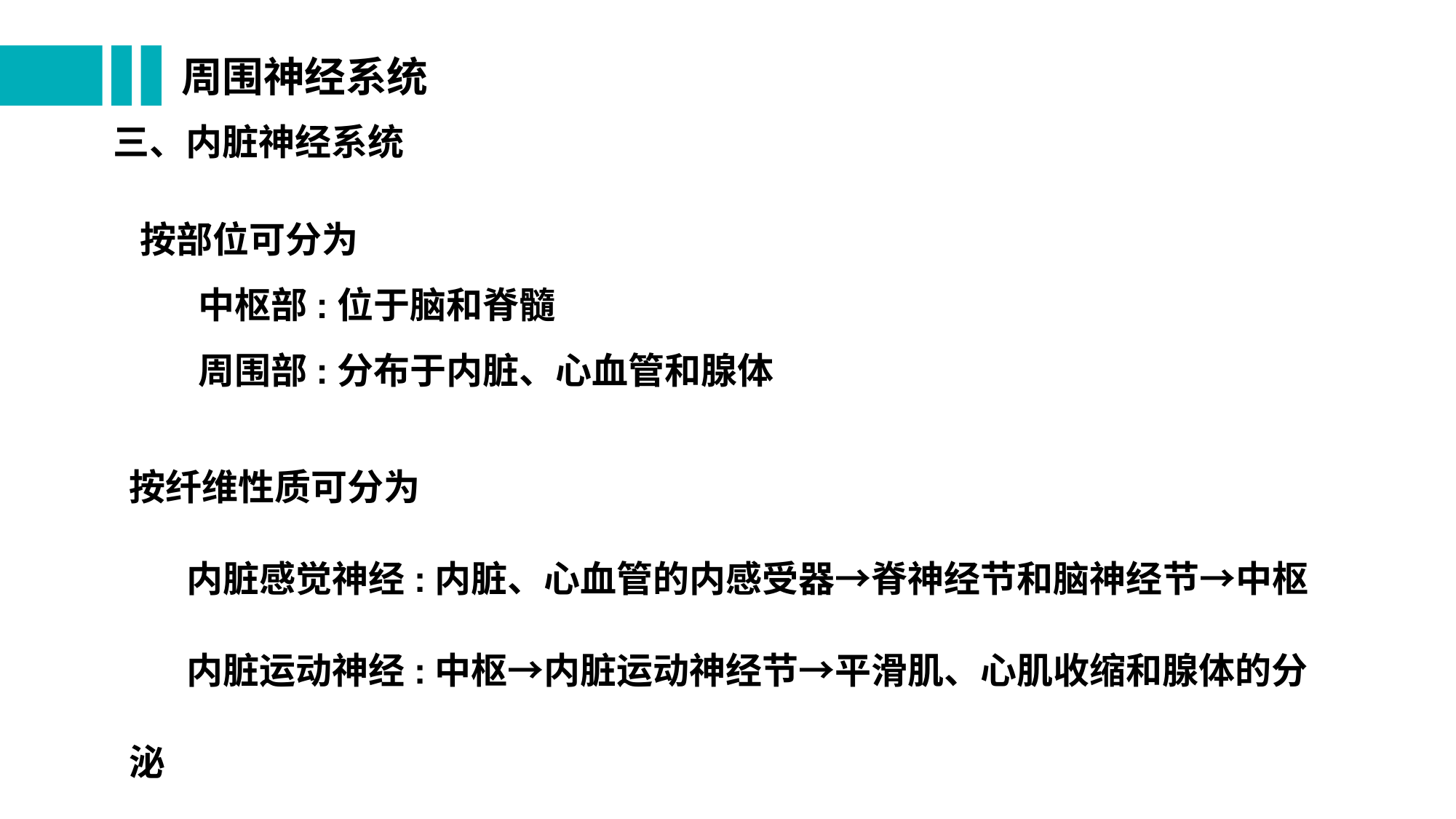

# 周围神经系统

三、内脏神经系统
按部位可分为
      中枢部:位于脑和脊髓
      周围部:分布于内脏、心血管和腺体
按纤维性质可分为
      内脏感觉神经:内脏、心血管的内感受器→脊神经节和脑神经节→中枢
      内脏运动神经:中枢→内脏运动神经节→平滑肌、心肌收缩和腺体的分泌